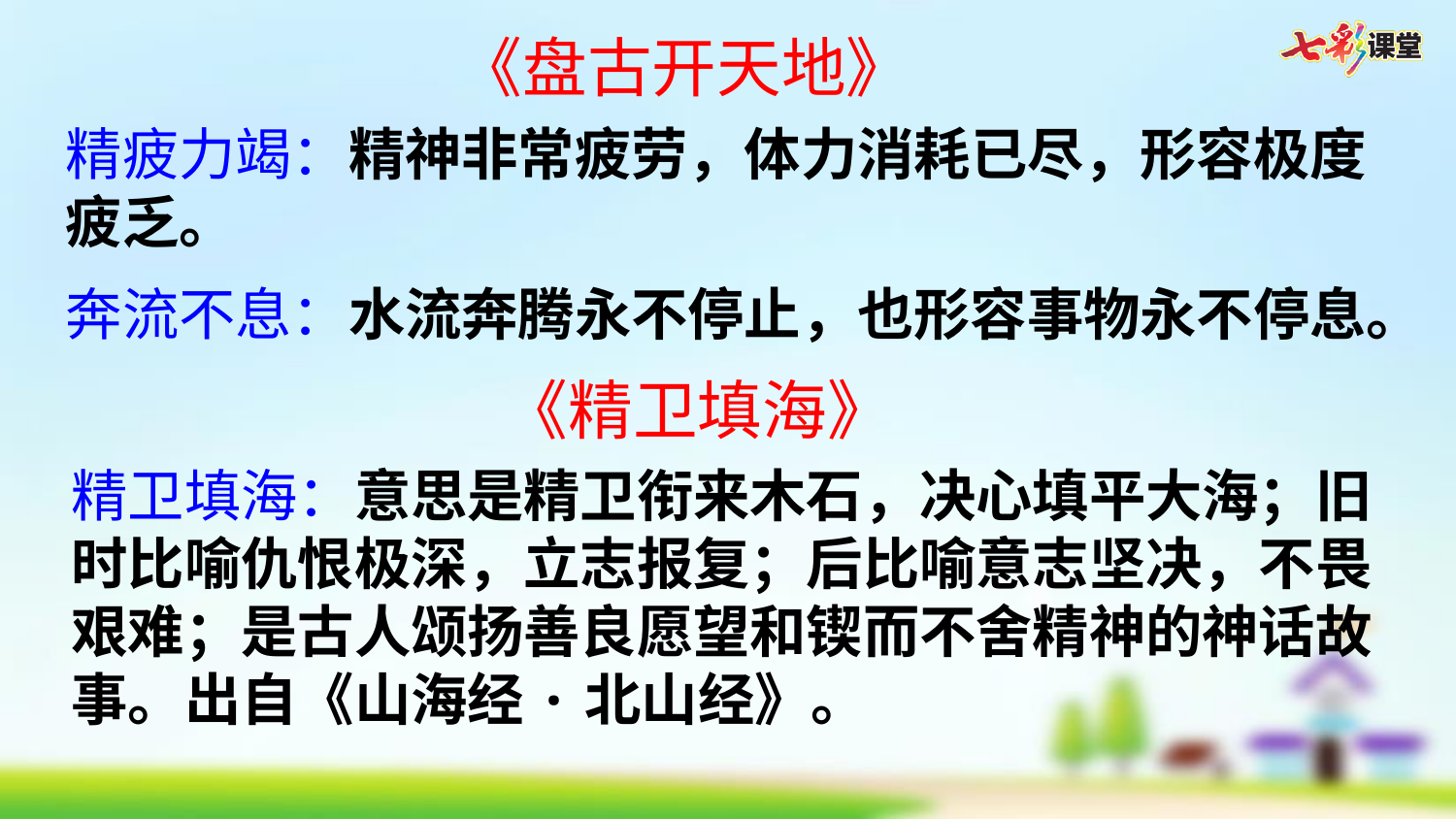

《盘古开天地》
精疲力竭：精神非常疲劳，体力消耗已尽，形容极度疲乏。
奔流不息：水流奔腾永不停止，也形容事物永不停息。
《精卫填海》
精卫填海：意思是精卫衔来木石，决心填平大海；旧时比喻仇恨极深，立志报复；后比喻意志坚决，不畏艰难；是古人颂扬善良愿望和锲而不舍精神的神话故事。出自《山海经·北山经》。